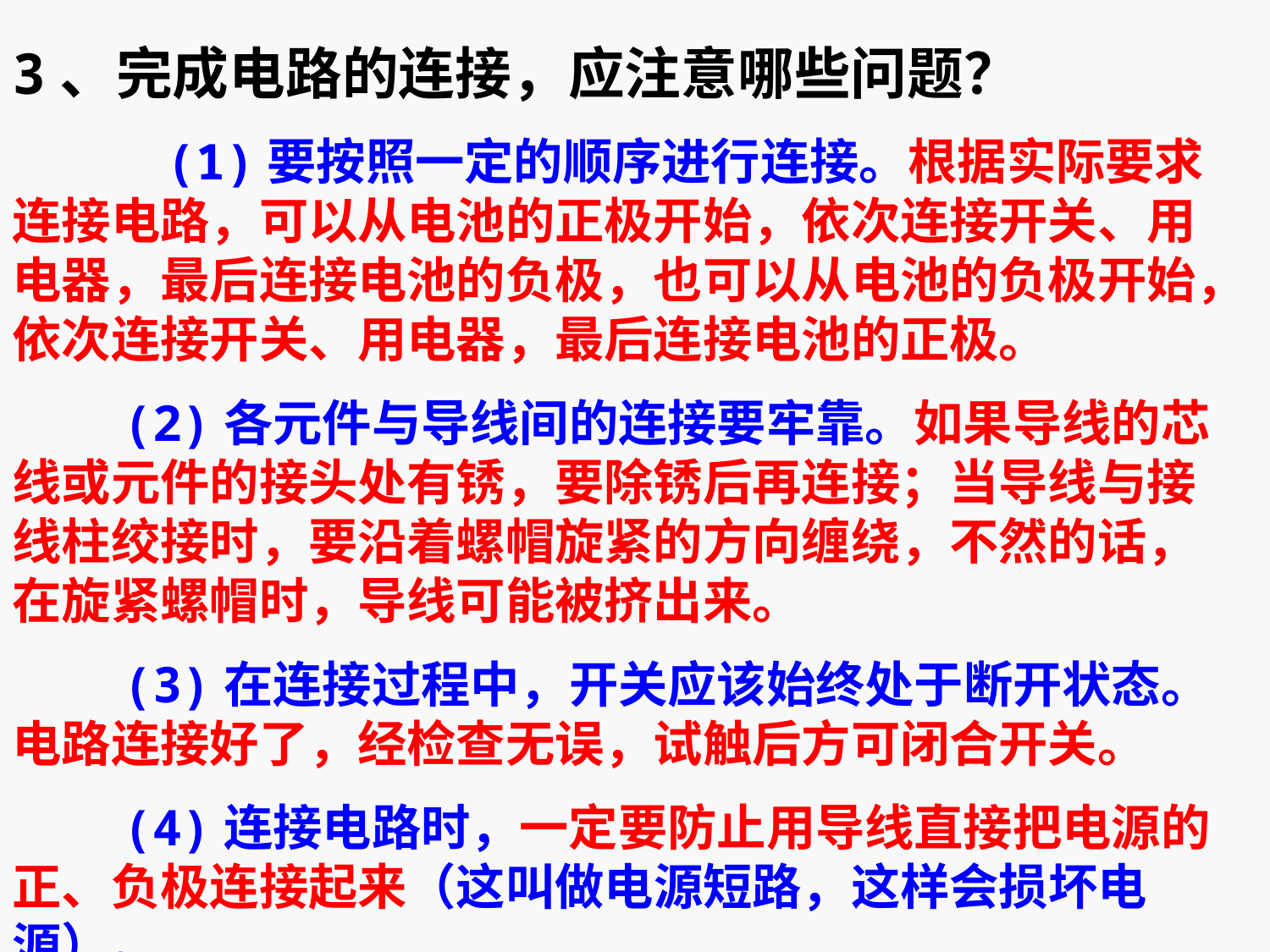

3、完成电路的连接，应注意哪些问题？
　　       (1)要按照一定的顺序进行连接。根据实际要求连接电路，可以从电池的正极开始，依次连接开关、用电器，最后连接电池的负极，也可以从电池的负极开始，依次连接开关、用电器，最后连接电池的正极。
　　(2)各元件与导线间的连接要牢靠。如果导线的芯线或元件的接头处有锈，要除锈后再连接；当导线与接线柱绞接时，要沿着螺帽旋紧的方向缠绕，不然的话，在旋紧螺帽时，导线可能被挤出来。
　　(3)在连接过程中，开关应该始终处于断开状态。电路连接好了，经检查无误，试触后方可闭合开关。
　　(4)连接电路时，一定要防止用导线直接把电源的正、负极连接起来（这叫做电源短路，这样会损坏电源）。